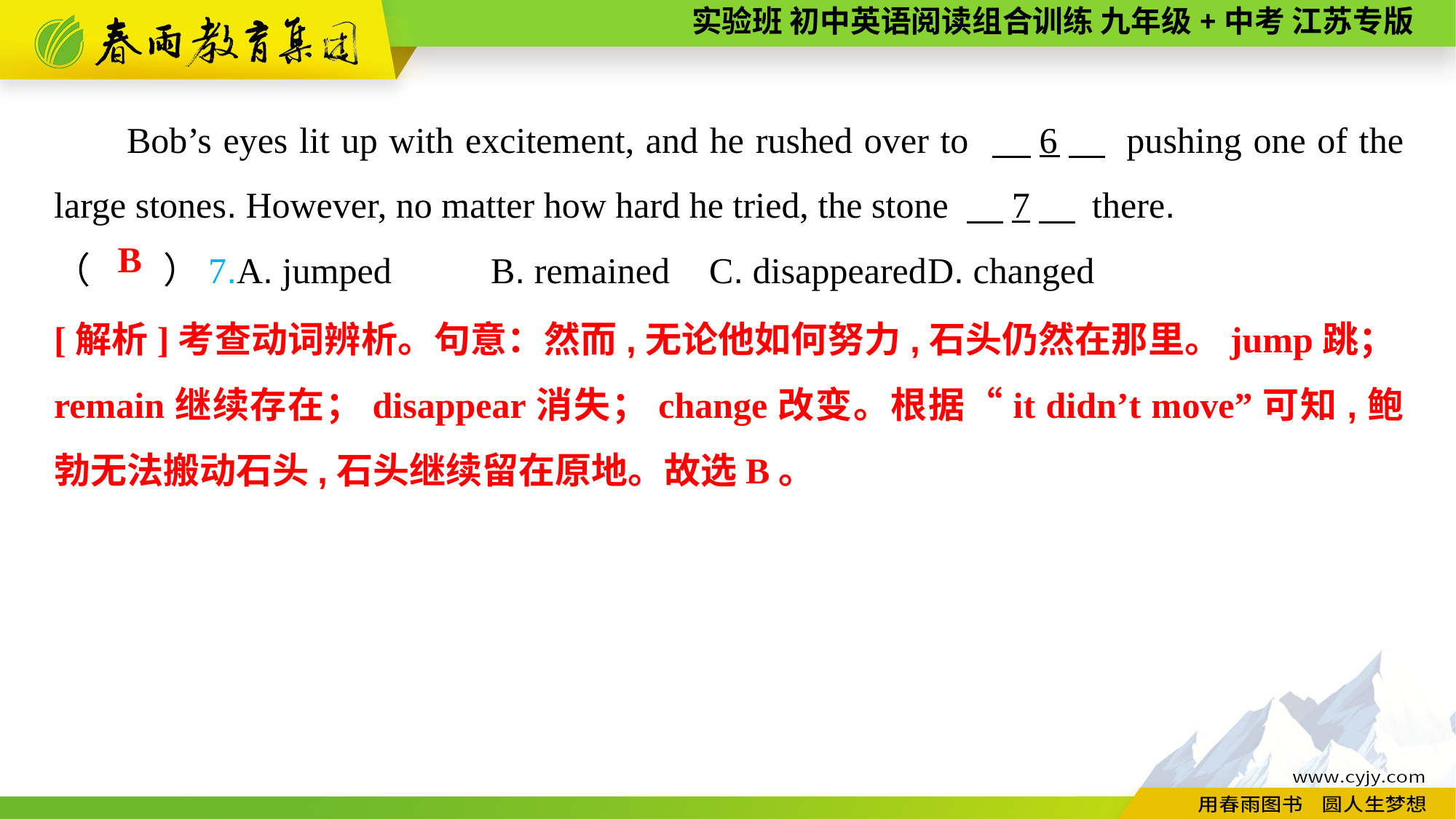

Bob’s eyes lit up with excitement, and he rushed over to 　6　 pushing one of the large stones. However, no matter how hard he tried, the stone 　7　 there.
（　　）7.A. jumped	B. remained	C. disappeared	D. changed
B
[解析]考查动词辨析。句意：然而,无论他如何努力,石头仍然在那里。jump跳；remain继续存在；disappear消失；change改变。根据“it didn’t move”可知,鲍勃无法搬动石头,石头继续留在原地。故选B。